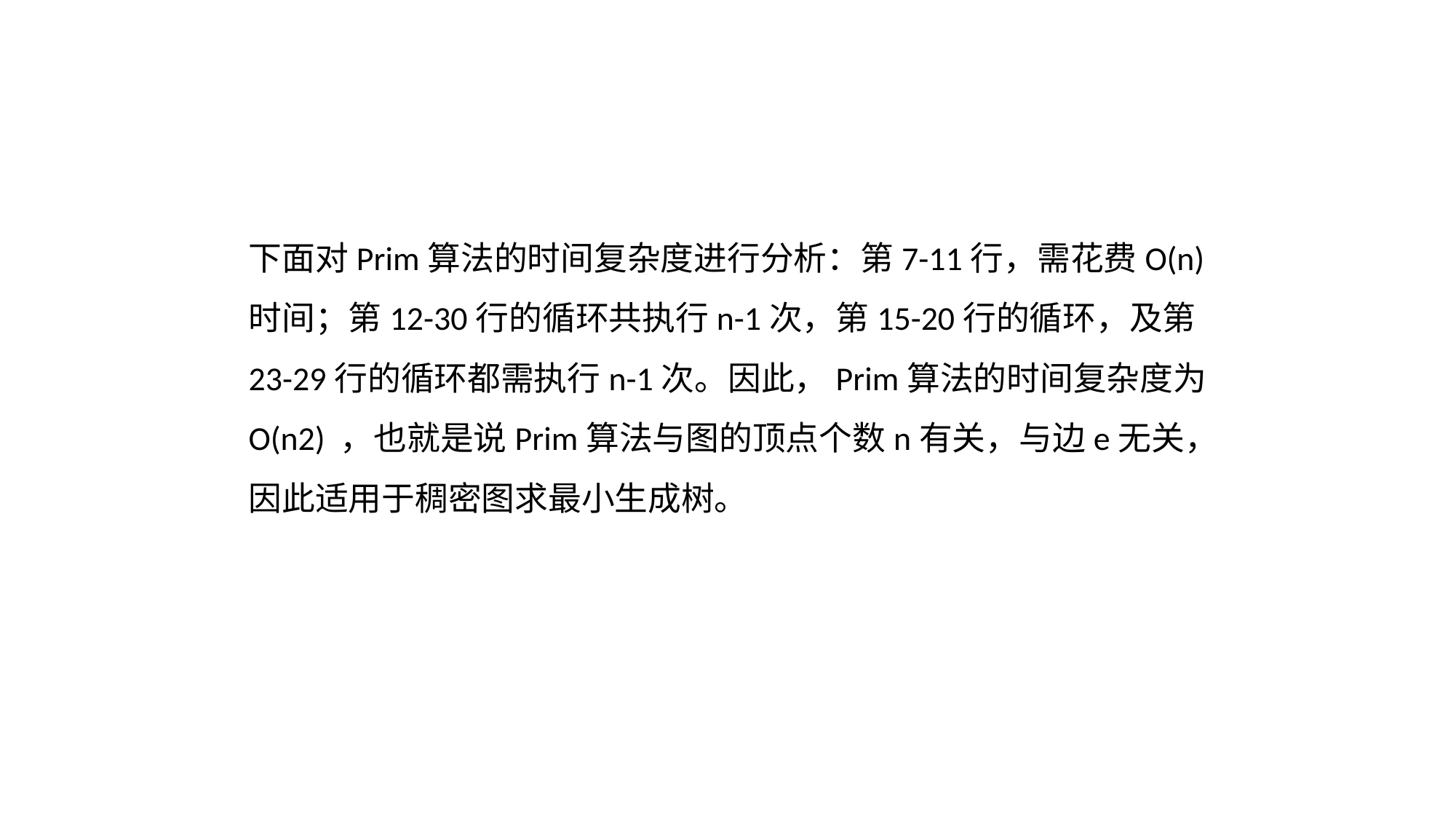

下面对Prim算法的时间复杂度进行分析：第7-11行，需花费O(n)时间；第12-30行的循环共执行n-1次，第15-20行的循环，及第23-29行的循环都需执行n-1次。因此，Prim算法的时间复杂度为O(n2) ，也就是说Prim算法与图的顶点个数n有关，与边e无关，因此适用于稠密图求最小生成树。